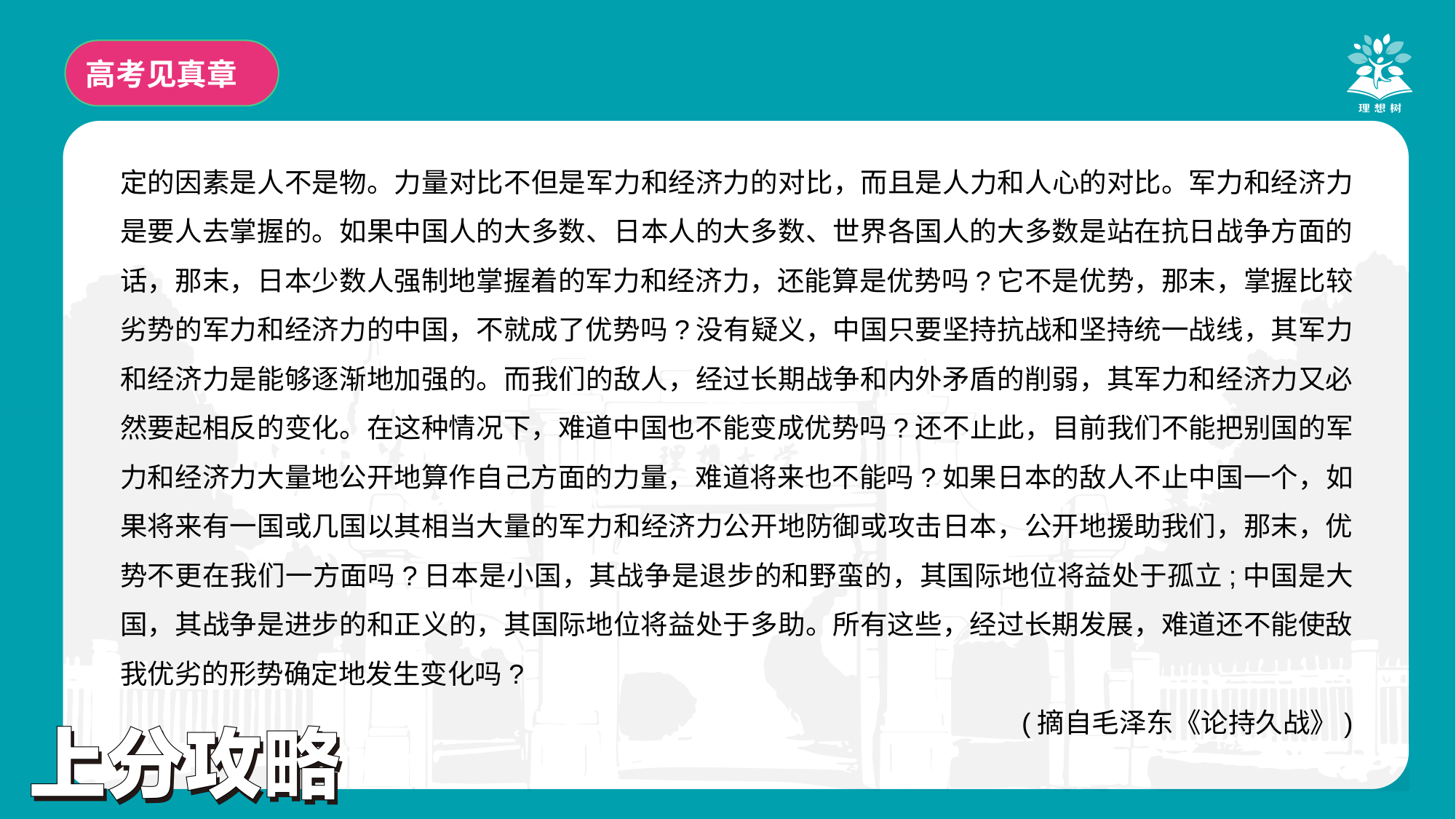

高考见真章
定的因素是人不是物。力量对比不但是军力和经济力的对比，而且是人力和人心的对比。军力和经济力是要人去掌握的。如果中国人的大多数、日本人的大多数、世界各国人的大多数是站在抗日战争方面的话，那末，日本少数人强制地掌握着的军力和经济力，还能算是优势吗?它不是优势，那末，掌握比较劣势的军力和经济力的中国，不就成了优势吗?没有疑义，中国只要坚持抗战和坚持统一战线，其军力和经济力是能够逐渐地加强的。而我们的敌人，经过长期战争和内外矛盾的削弱，其军力和经济力又必然要起相反的变化。在这种情况下，难道中国也不能变成优势吗?还不止此，目前我们不能把别国的军力和经济力大量地公开地算作自己方面的力量，难道将来也不能吗?如果日本的敌人不止中国一个，如果将来有一国或几国以其相当大量的军力和经济力公开地防御或攻击日本，公开地援助我们，那末，优势不更在我们一方面吗?日本是小国，其战争是退步的和野蛮的，其国际地位将益处于孤立;中国是大国，其战争是进步的和正义的，其国际地位将益处于多助。所有这些，经过长期发展，难道还不能使敌我优劣的形势确定地发生变化吗?
(摘自毛泽东《论持久战》)